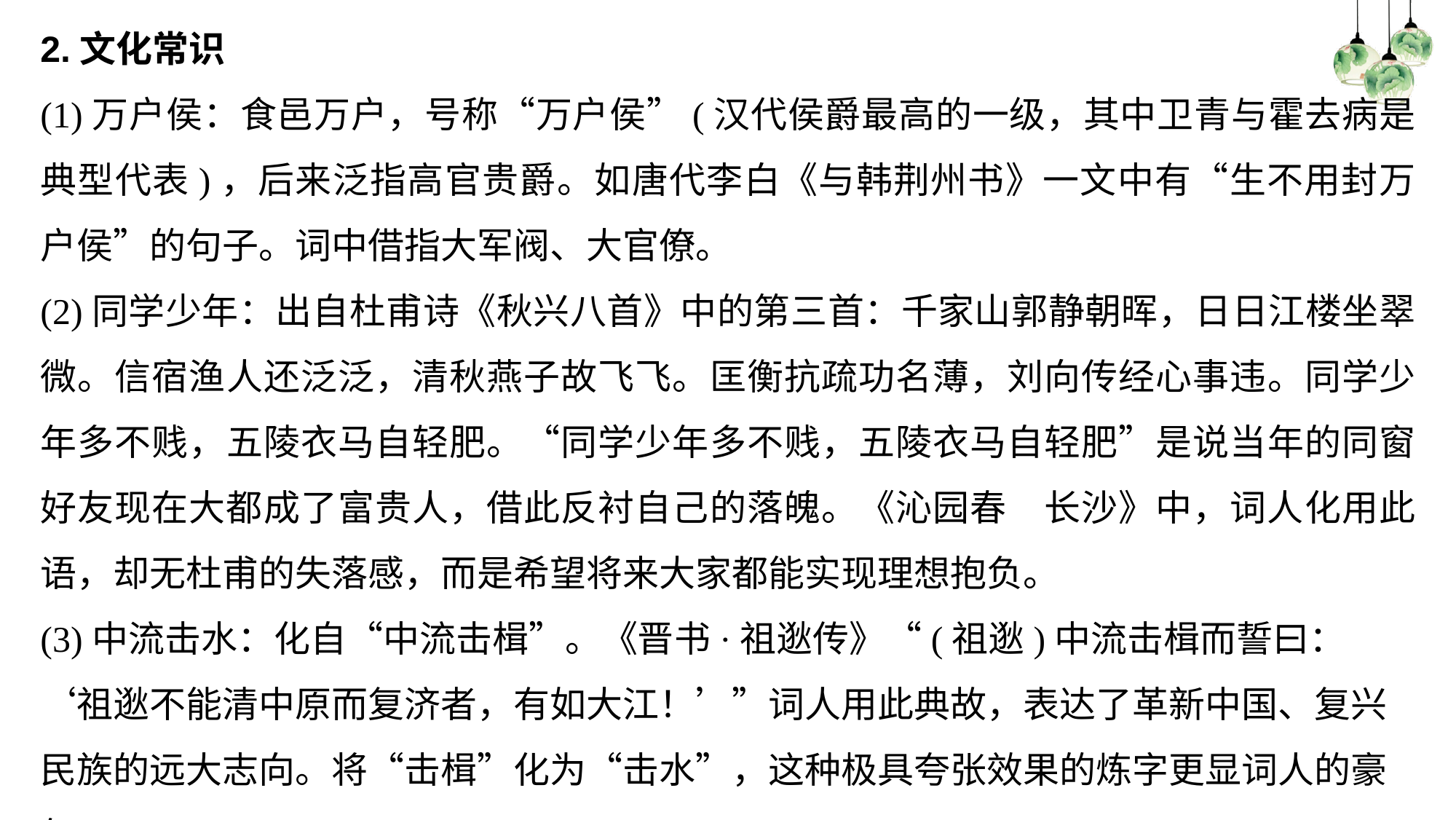

2.文化常识
(1)万户侯：食邑万户，号称“万户侯”(汉代侯爵最高的一级，其中卫青与霍去病是典型代表)，后来泛指高官贵爵。如唐代李白《与韩荆州书》一文中有“生不用封万户侯”的句子。词中借指大军阀、大官僚。
(2)同学少年：出自杜甫诗《秋兴八首》中的第三首：千家山郭静朝晖，日日江楼坐翠微。信宿渔人还泛泛，清秋燕子故飞飞。匡衡抗疏功名薄，刘向传经心事违。同学少年多不贱，五陵衣马自轻肥。“同学少年多不贱，五陵衣马自轻肥”是说当年的同窗好友现在大都成了富贵人，借此反衬自己的落魄。《沁园春　长沙》中，词人化用此语，却无杜甫的失落感，而是希望将来大家都能实现理想抱负。
(3)中流击水：化自“中流击楫”。《晋书·祖逖传》“(祖逖)中流击楫而誓曰：‘祖逖不能清中原而复济者，有如大江！’”词人用此典故，表达了革新中国、复兴民族的远大志向。将“击楫”化为“击水”，这种极具夸张效果的炼字更显词人的豪气。
#